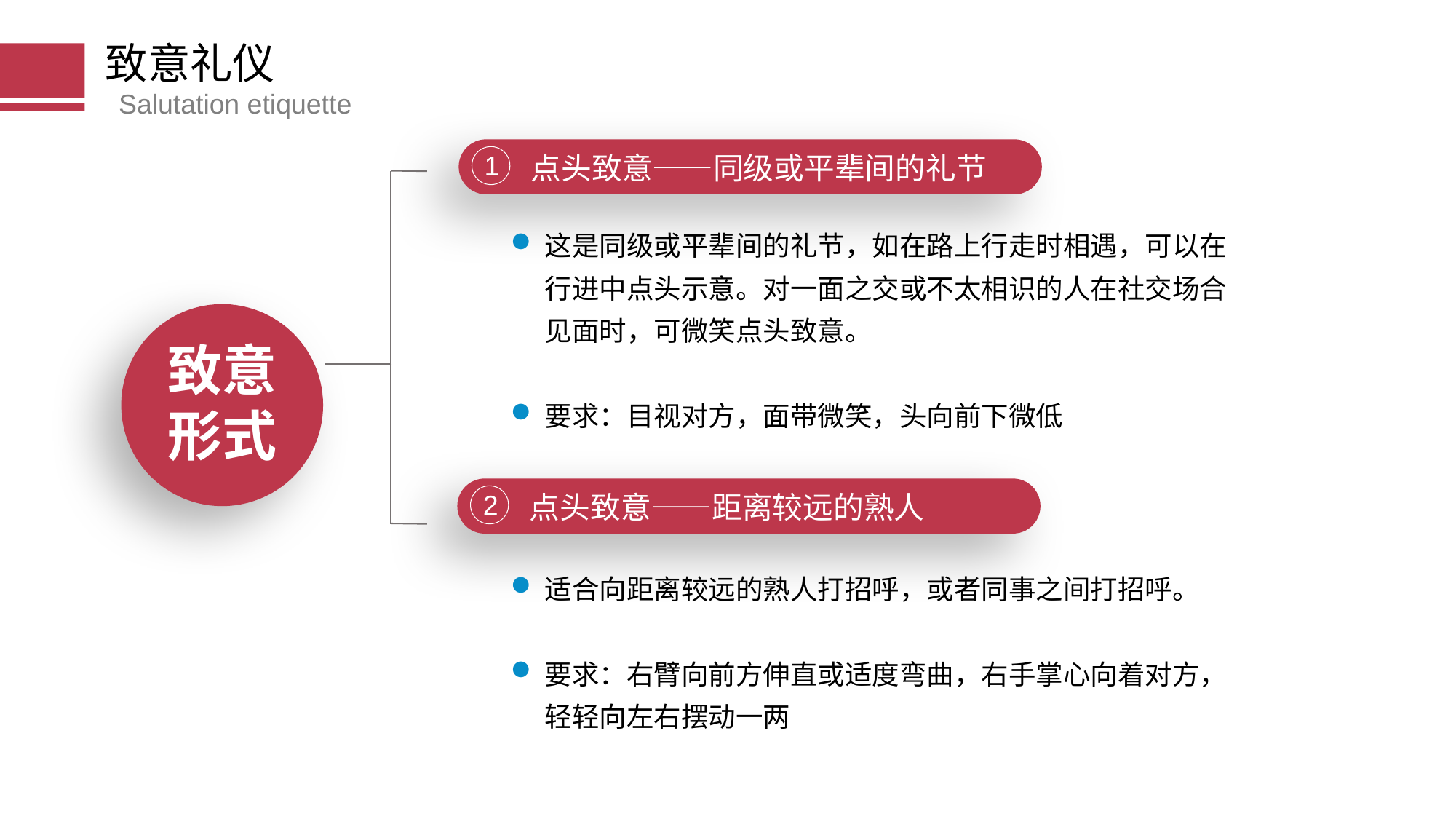

致意礼仪

Salutation etiquette

1

点头致意——同级或平辈间的礼节
这是同级或平辈间的礼节，如在路上行走时相遇，可以在行进中点头示意。对一面之交或不太相识的人在社交场合见面时，可微笑点头致意。

要求：目视对方，面带微笑，头向前下微低

致意
形式

2

点头致意——距离较远的熟人
适合向距离较远的熟人打招呼，或者同事之间打招呼。

要求：右臂向前方伸直或适度弯曲，右手掌心向着对方，轻轻向左右摆动一两